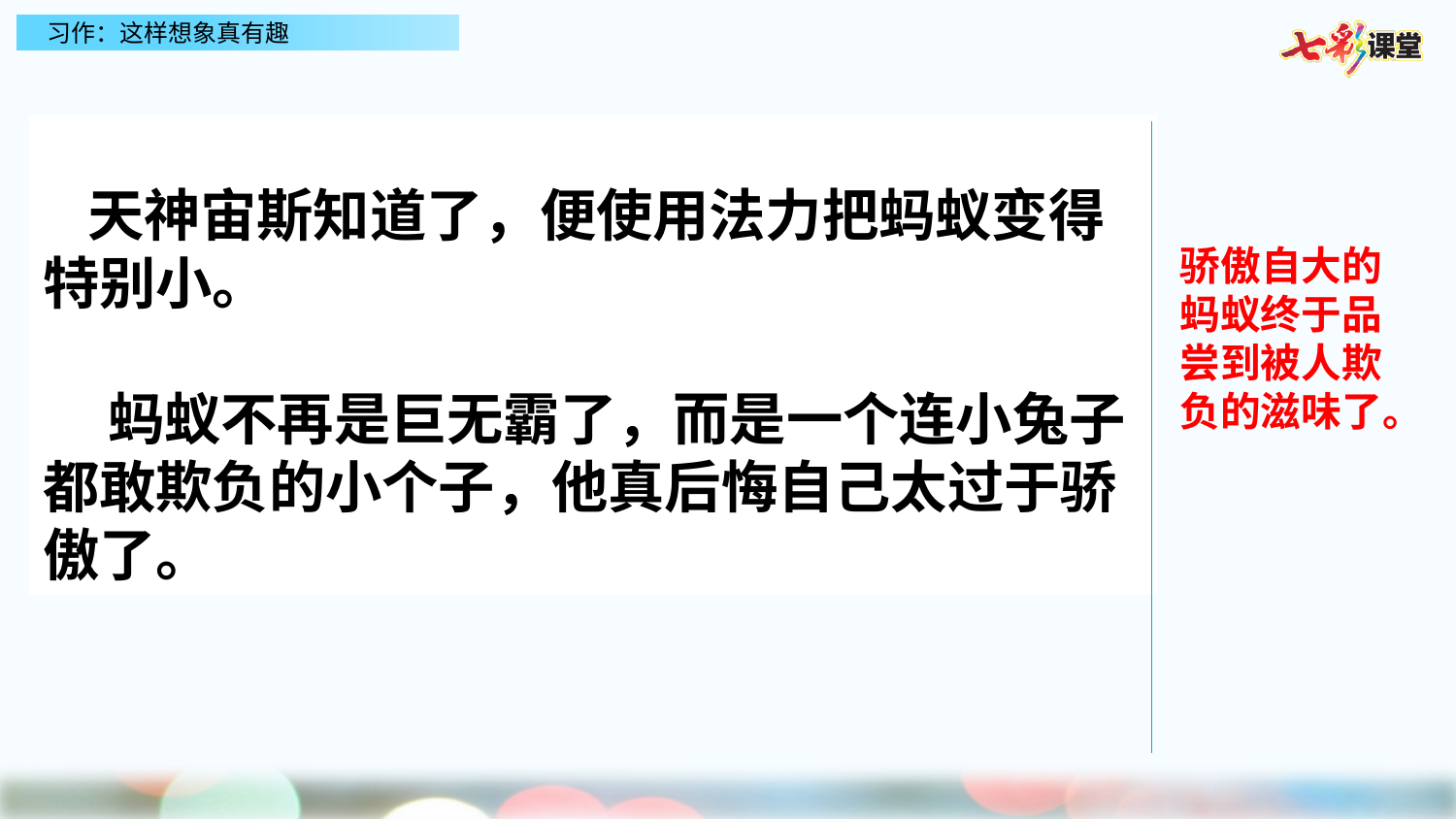

天神宙斯知道了，便使用法力把蚂蚁变得特别小。

    蚂蚁不再是巨无霸了，而是一个连小兔子都敢欺负的小个子，他真后悔自己太过于骄傲了。
骄傲自大的蚂蚁终于品尝到被人欺负的滋味了。